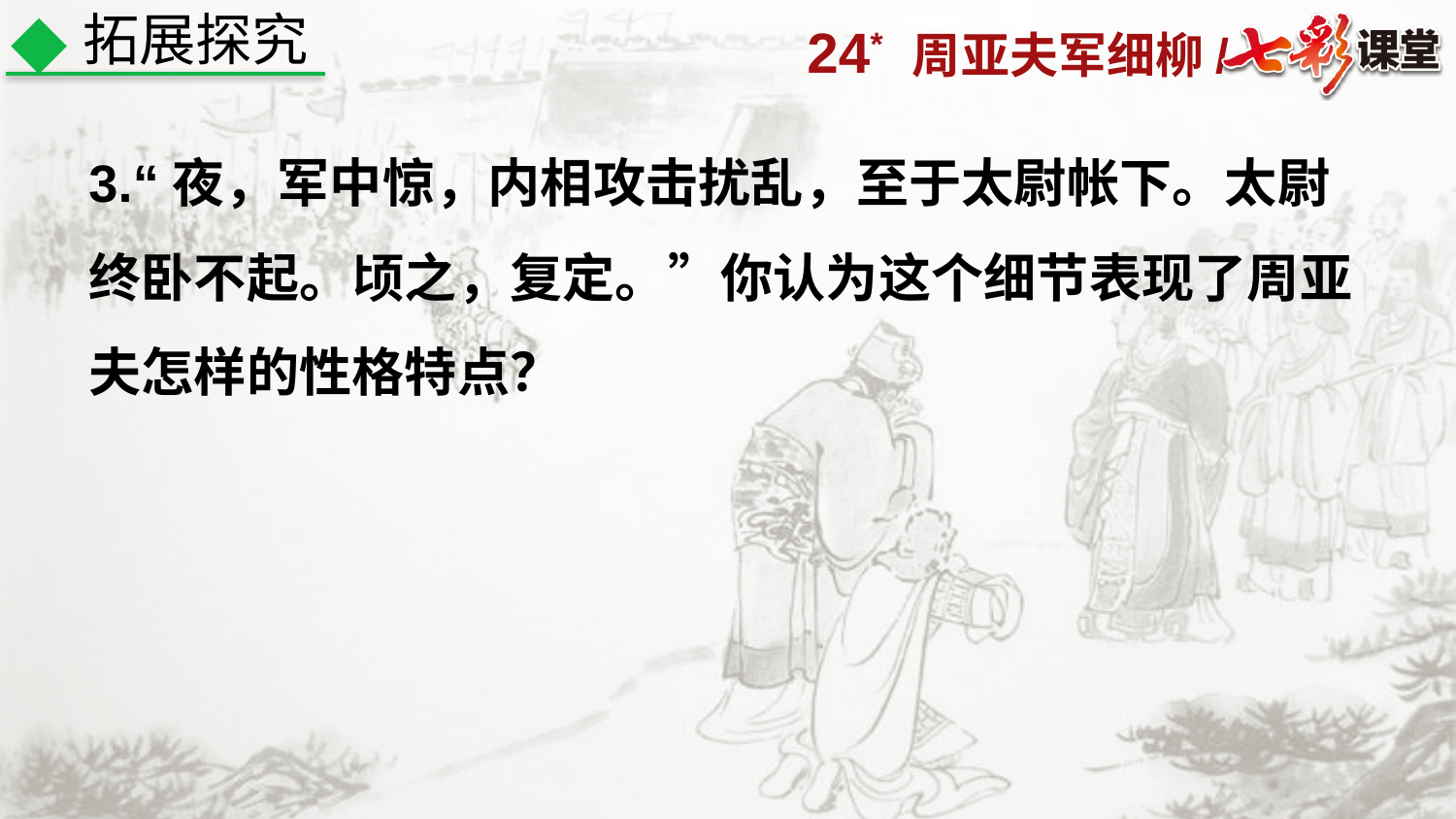

拓展探究

3.“夜，军中惊，内相攻击扰乱，至于太尉帐下。太尉终卧不起。顷之，复定。”你认为这个细节表现了周亚夫怎样的性格特点？